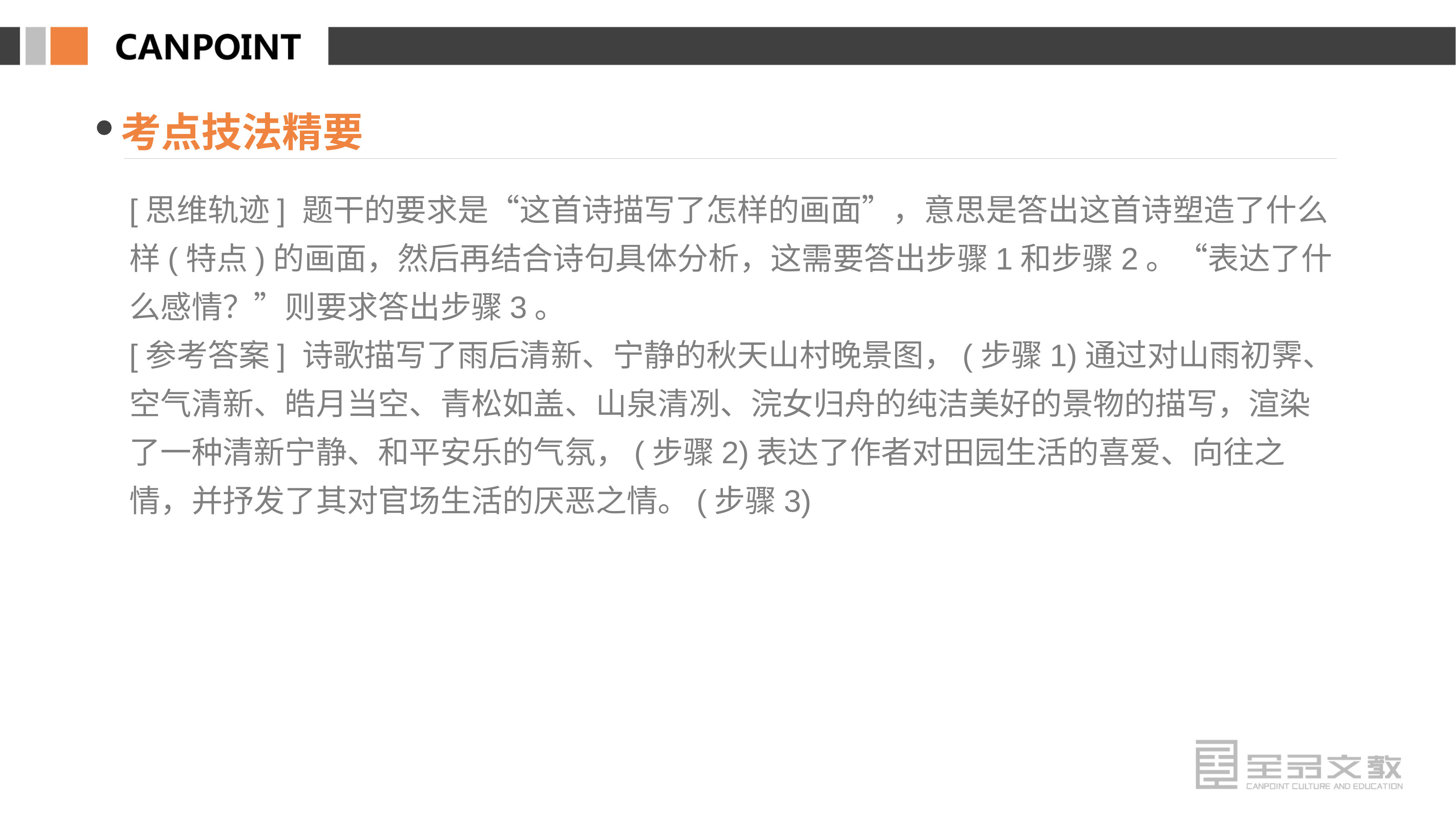

考点技法精要

[思维轨迹] 题干的要求是“这首诗描写了怎样的画面”，意思是答出这首诗塑造了什么样(特点)的画面，然后再结合诗句具体分析，这需要答出步骤1和步骤2。“表达了什么感情？”则要求答出步骤3。
[参考答案] 诗歌描写了雨后清新、宁静的秋天山村晚景图，(步骤1)通过对山雨初霁、空气清新、皓月当空、青松如盖、山泉清冽、浣女归舟的纯洁美好的景物的描写，渲染了一种清新宁静、和平安乐的气氛，(步骤2)表达了作者对田园生活的喜爱、向往之情，并抒发了其对官场生活的厌恶之情。(步骤3)